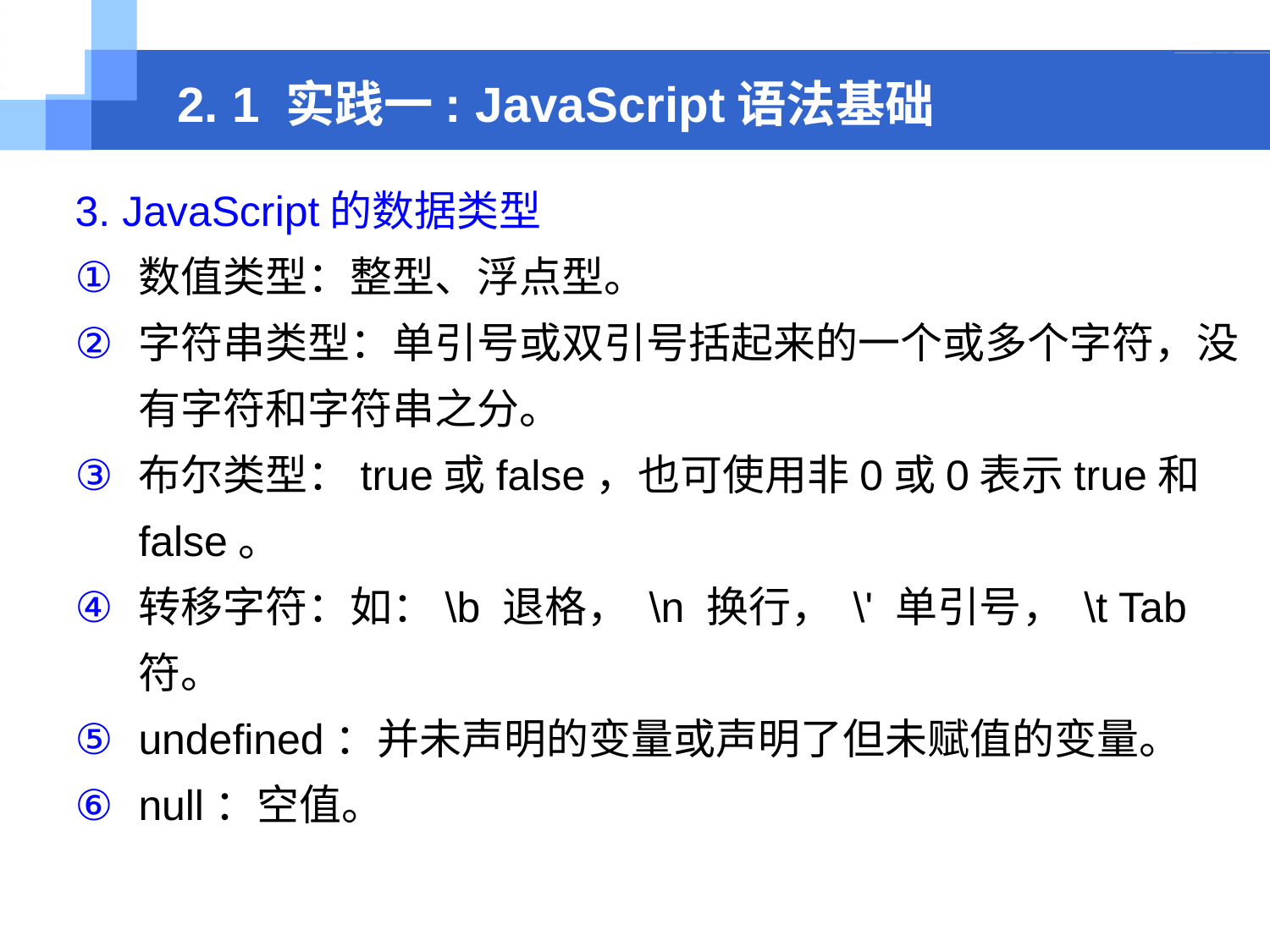

2. 1 实践一: JavaScript语法基础
3. JavaScript的数据类型
数值类型：整型、浮点型。
字符串类型：单引号或双引号括起来的一个或多个字符，没有字符和字符串之分。
布尔类型：true或false，也可使用非0或0表示true和false。
转移字符：如：\b 退格， \n 换行， \' 单引号， \t Tab符。
undefined：并未声明的变量或声明了但未赋值的变量。
null：空值。